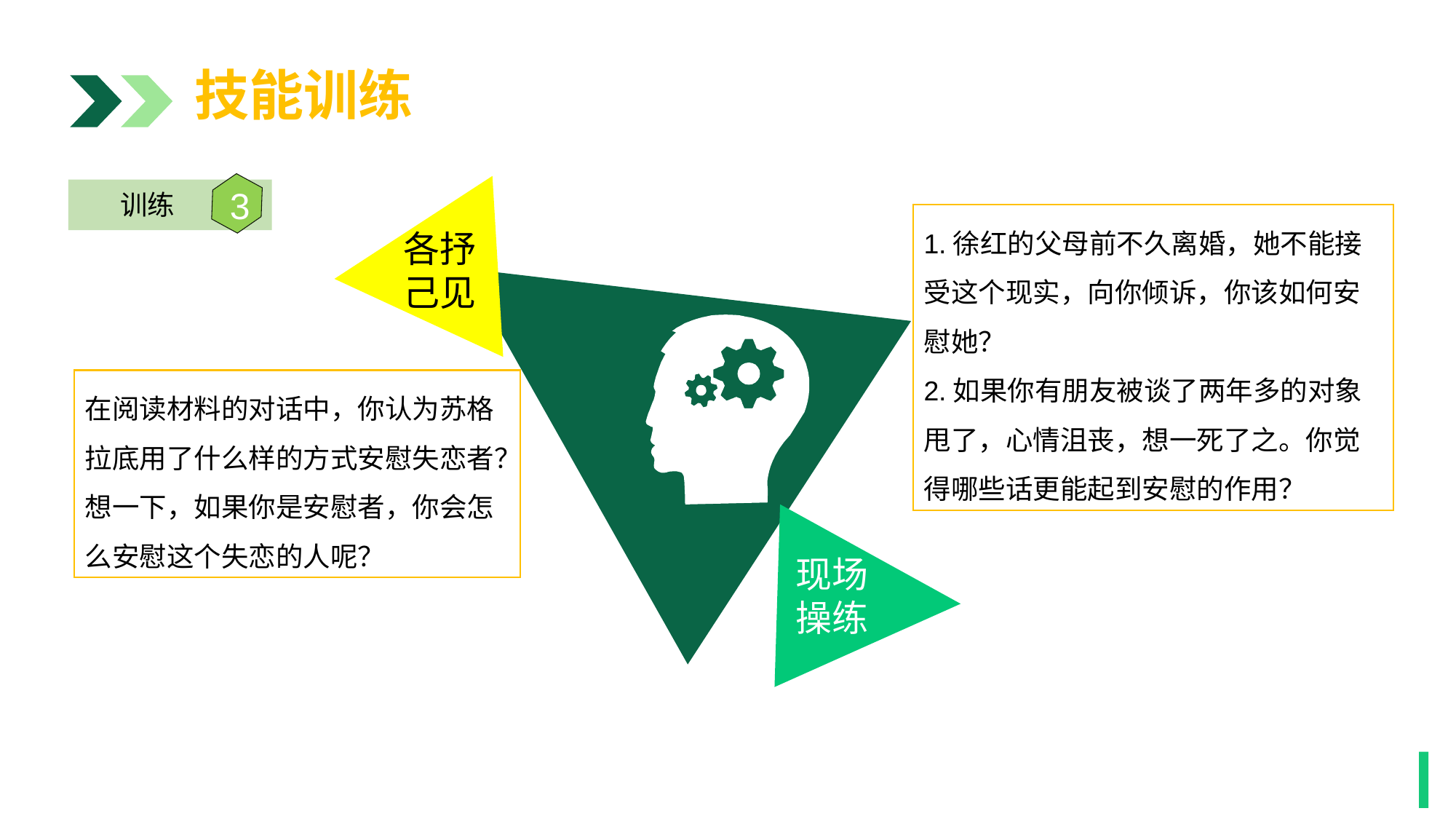

技能训练

各抒
己见
3

训练
1.徐红的父母前不久离婚，她不能接受这个现实，向你倾诉，你该如何安慰她？
2.如果你有朋友被谈了两年多的对象甩了，心情沮丧，想一死了之。你觉得哪些话更能起到安慰的作用？

在阅读材料的对话中，你认为苏格拉底用了什么样的方式安慰失恋者？想一下，如果你是安慰者，你会怎么安慰这个失恋的人呢？

现场
操练
8